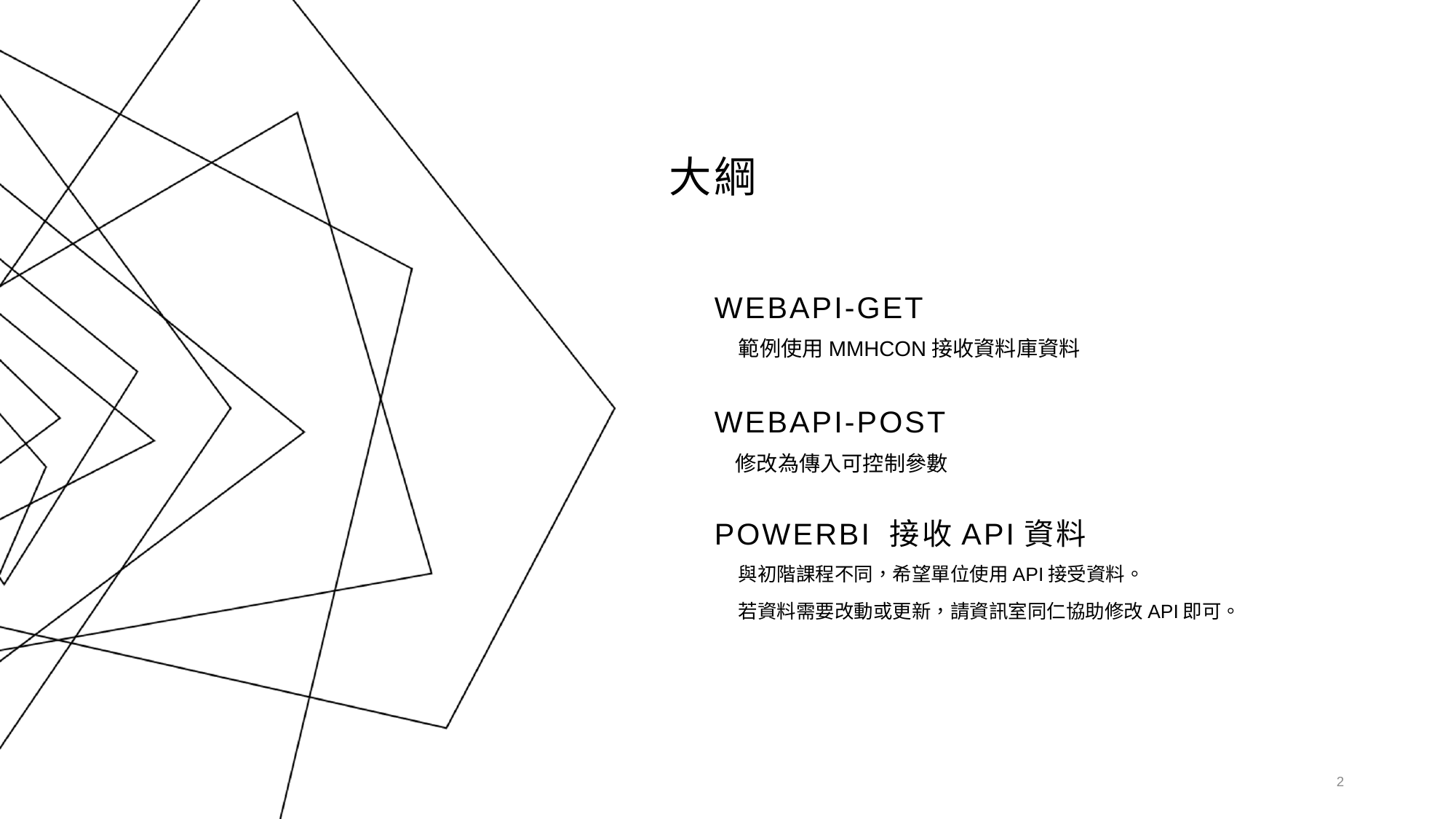

# 大綱
webAPI-GET
範例使用MMHCON接收資料庫資料
WEBAPI-POST
修改為傳入可控制參數
Powerbi 接收API資料
與初階課程不同，希望單位使用API接受資料。
若資料需要改動或更新，請資訊室同仁協助修改API即可。
2